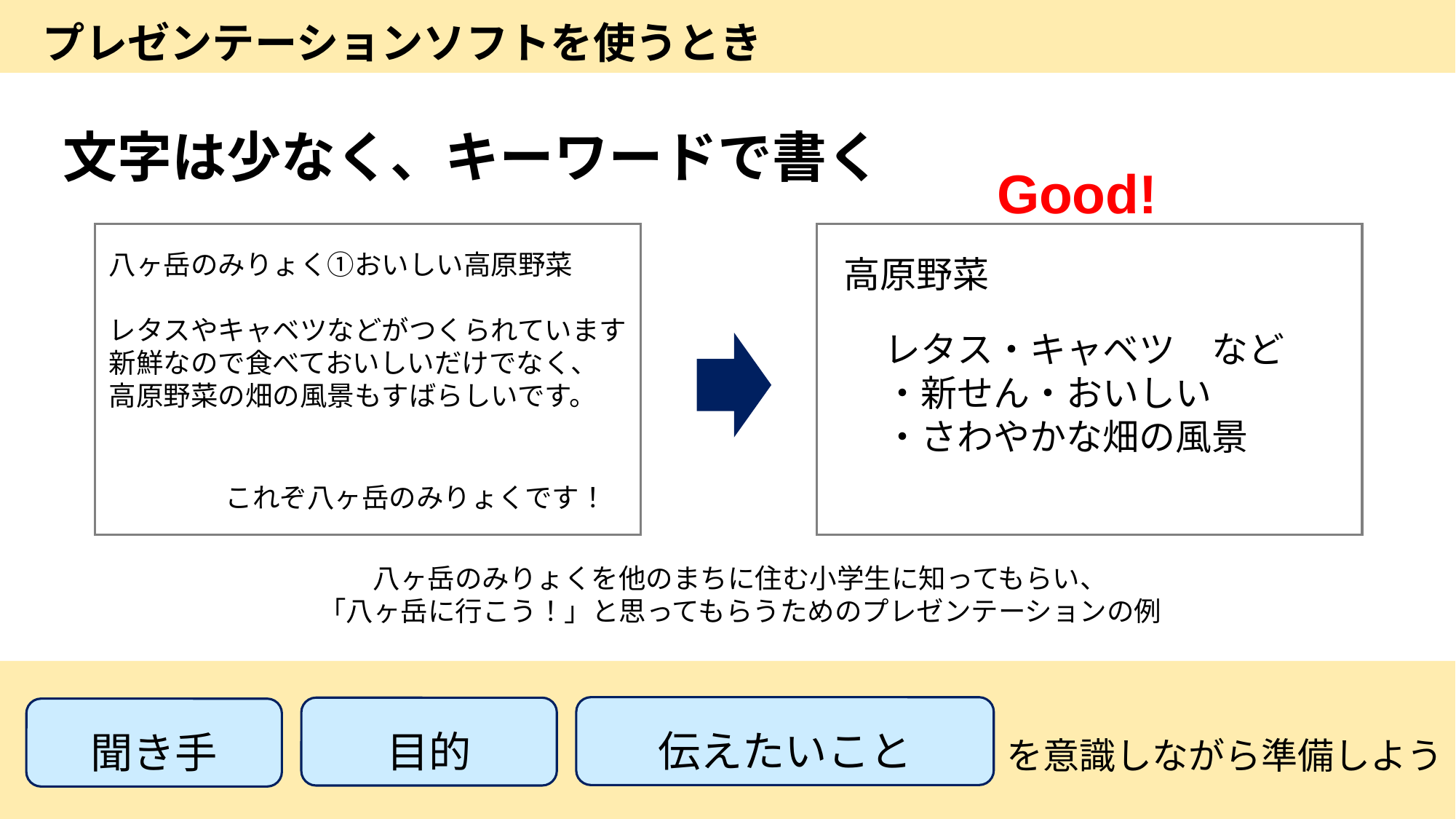

プレゼンテーションソフトを使うとき
文字は少なく、キーワードで書く
Good!

八ヶ岳のみりょく①おいしい高原野菜

レタスやキャベツなどがつくられています
新鮮なので食べておいしいだけでなく、
高原野菜の畑の風景もすばらしいです。

これぞ八ヶ岳のみりょくです！

高原野菜
レタス・キャベツ　など
・新せん・おいしい
・さわやかな畑の風景

八ヶ岳のみりょくを他のまちに住む小学生に知ってもらい、
「八ヶ岳に行こう！」と思ってもらうためのプレゼンテーションの例

伝えたいこと
目的
聞き手
を意識しながら準備しよう